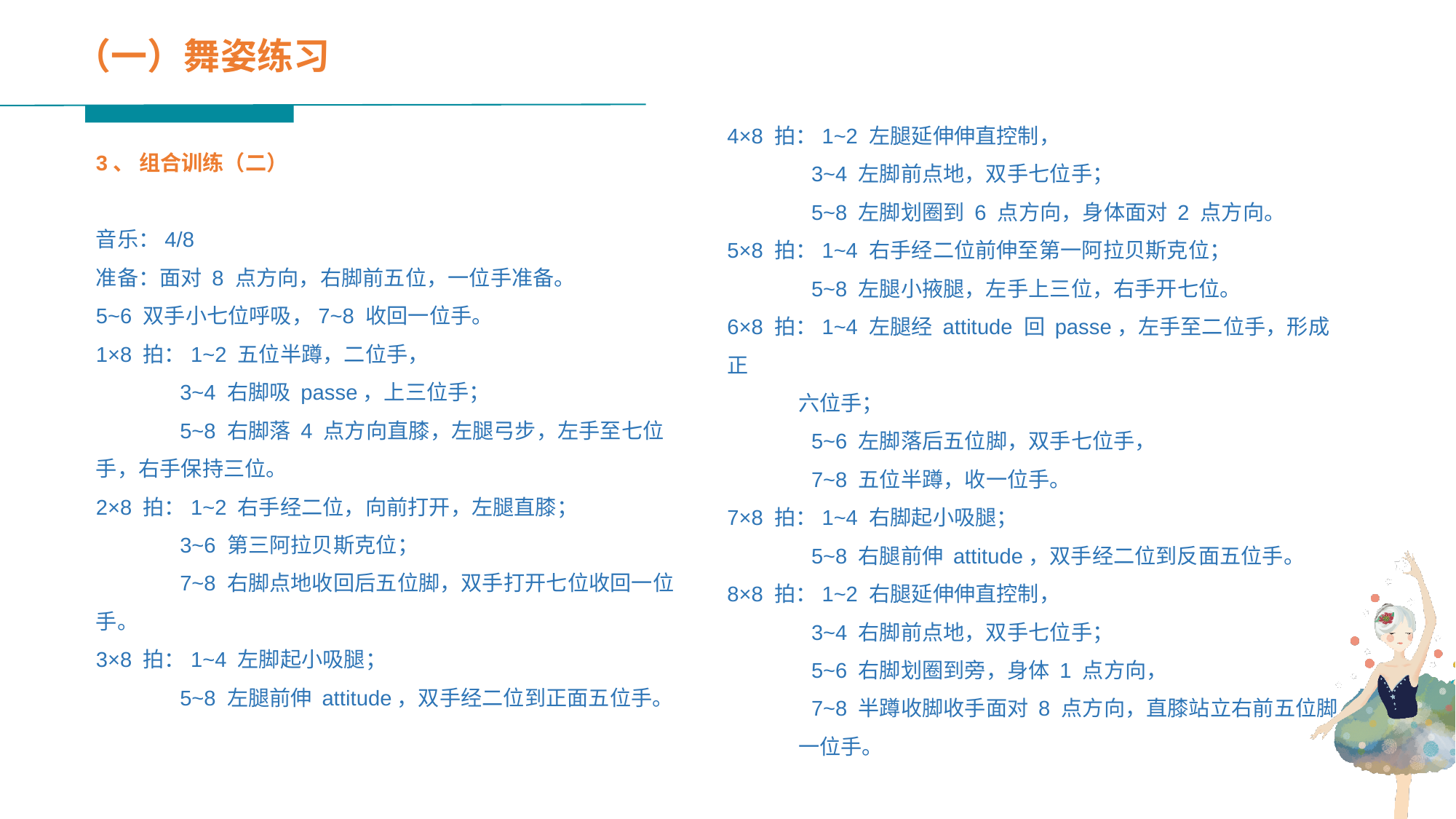

（一）舞姿练习
4×8 拍：1~2 左腿延伸伸直控制，
              3~4 左脚前点地，双手七位手；
              5~8 左脚划圈到 6 点方向，身体面对 2 点方向。
5×8 拍：1~4 右手经二位前伸至第一阿拉贝斯克位；
              5~8 左腿小掖腿，左手上三位，右手开七位。
6×8 拍：1~4 左腿经 attitude 回 passe，左手至二位手，形成正
              六位手；
              5~6 左脚落后五位脚，双手七位手，
              7~8 五位半蹲，收一位手。
7×8 拍：1~4 右脚起小吸腿；
              5~8 右腿前伸 attitude，双手经二位到反面五位手。
8×8 拍：1~2 右腿延伸伸直控制，
              3~4 右脚前点地，双手七位手；
              5~6 右脚划圈到旁，身体 1 点方向，
              7~8 半蹲收脚收手面对 8 点方向，直膝站立右前五位脚
              一位手。

3、 组合训练（二）

音乐：4/8
准备：面对 8 点方向，右脚前五位，一位手准备。
5~6 双手小七位呼吸，7~8 收回一位手。
1×8 拍：1~2 五位半蹲，二位手，
              3~4 右脚吸 passe，上三位手；
              5~8 右脚落 4 点方向直膝，左腿弓步，左手至七位手，右手保持三位。
2×8 拍：1~2 右手经二位，向前打开，左腿直膝；
              3~6 第三阿拉贝斯克位；
              7~8 右脚点地收回后五位脚，双手打开七位收回一位手。
3×8 拍：1~4 左脚起小吸腿；
              5~8 左腿前伸 attitude，双手经二位到正面五位手。